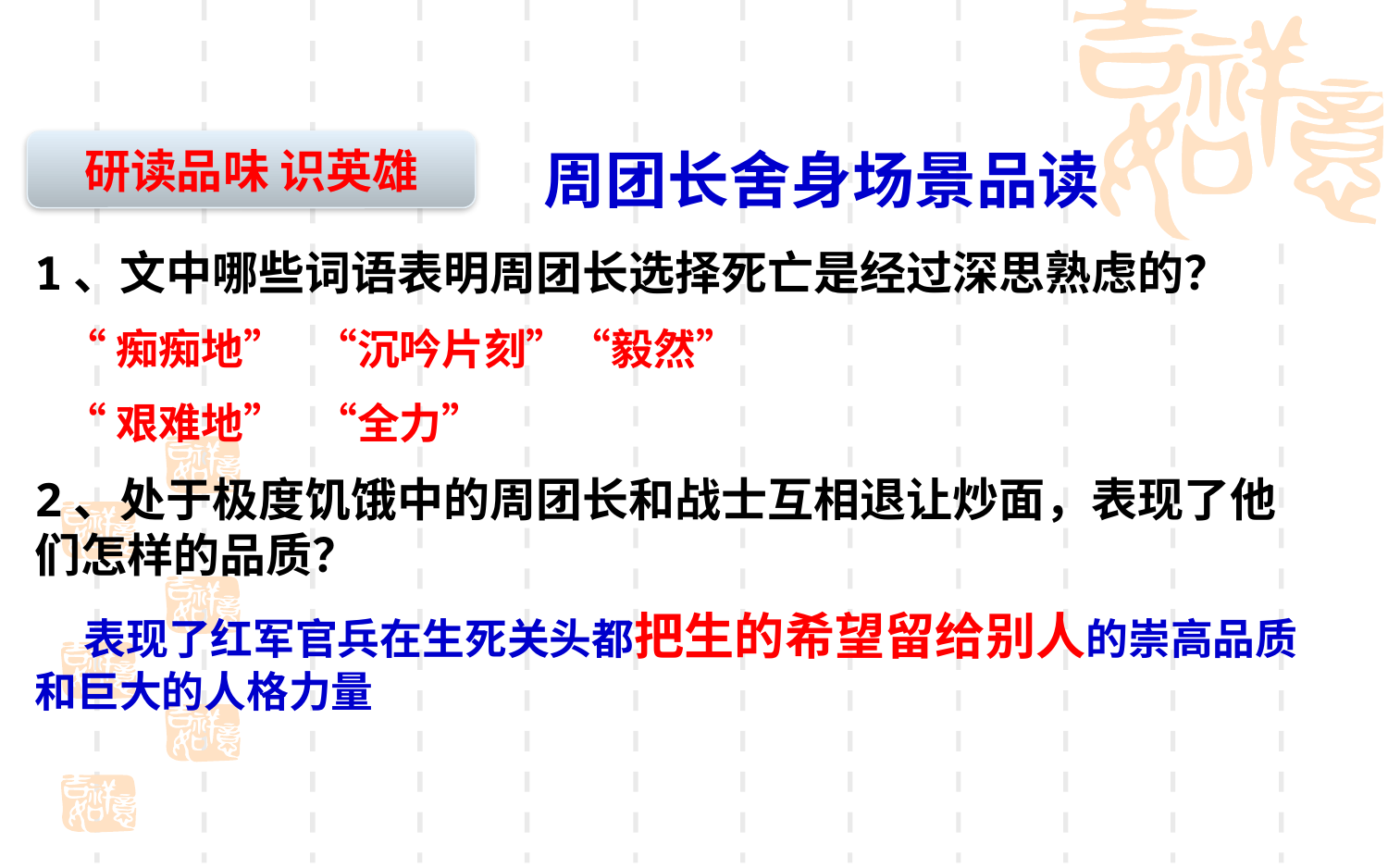

研读品味 识英雄
周团长舍身场景品读
1、文中哪些词语表明周团长选择死亡是经过深思熟虑的？
   “痴痴地”   “沉吟片刻”“毅然”
   “艰难地”   “全力”
2、处于极度饥饿中的周团长和战士互相退让炒面，表现了他们怎样的品质？
    表现了红军官兵在生死关头都把生的希望留给别人的崇高品质和巨大的人格力量